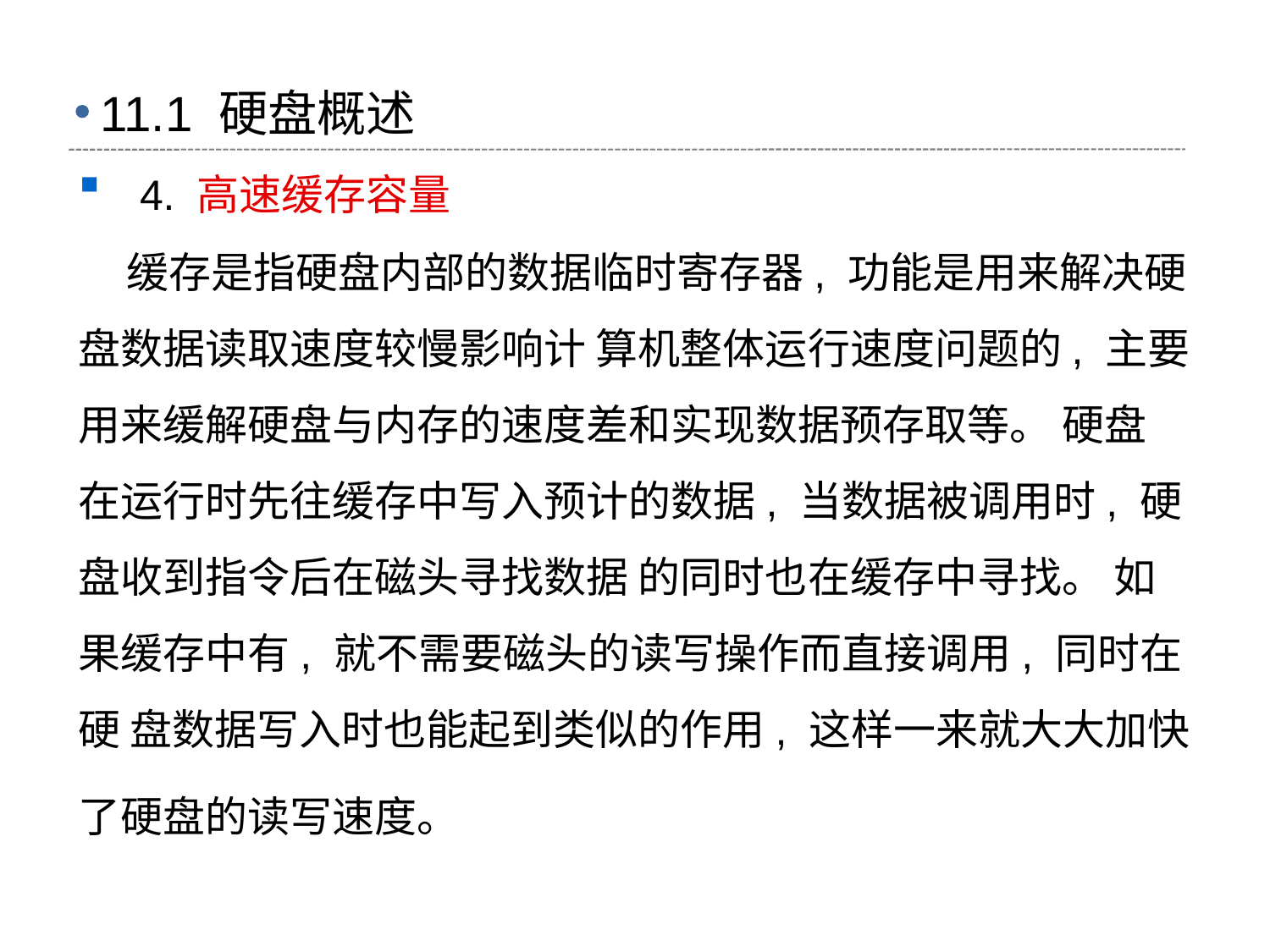

# 11.1 硬盘概述
 4. 高速缓存容量
    缓存是指硬盘内部的数据临时寄存器, 功能是用来解决硬盘数据读取速度较慢影响计 算机整体运行速度问题的, 主要用来缓解硬盘与内存的速度差和实现数据预存取等。 硬盘 在运行时先往缓存中写入预计的数据, 当数据被调用时, 硬盘收到指令后在磁头寻找数据 的同时也在缓存中寻找。 如果缓存中有, 就不需要磁头的读写操作而直接调用, 同时在硬 盘数据写入时也能起到类似的作用, 这样一来就大大加快了硬盘的读写速度。